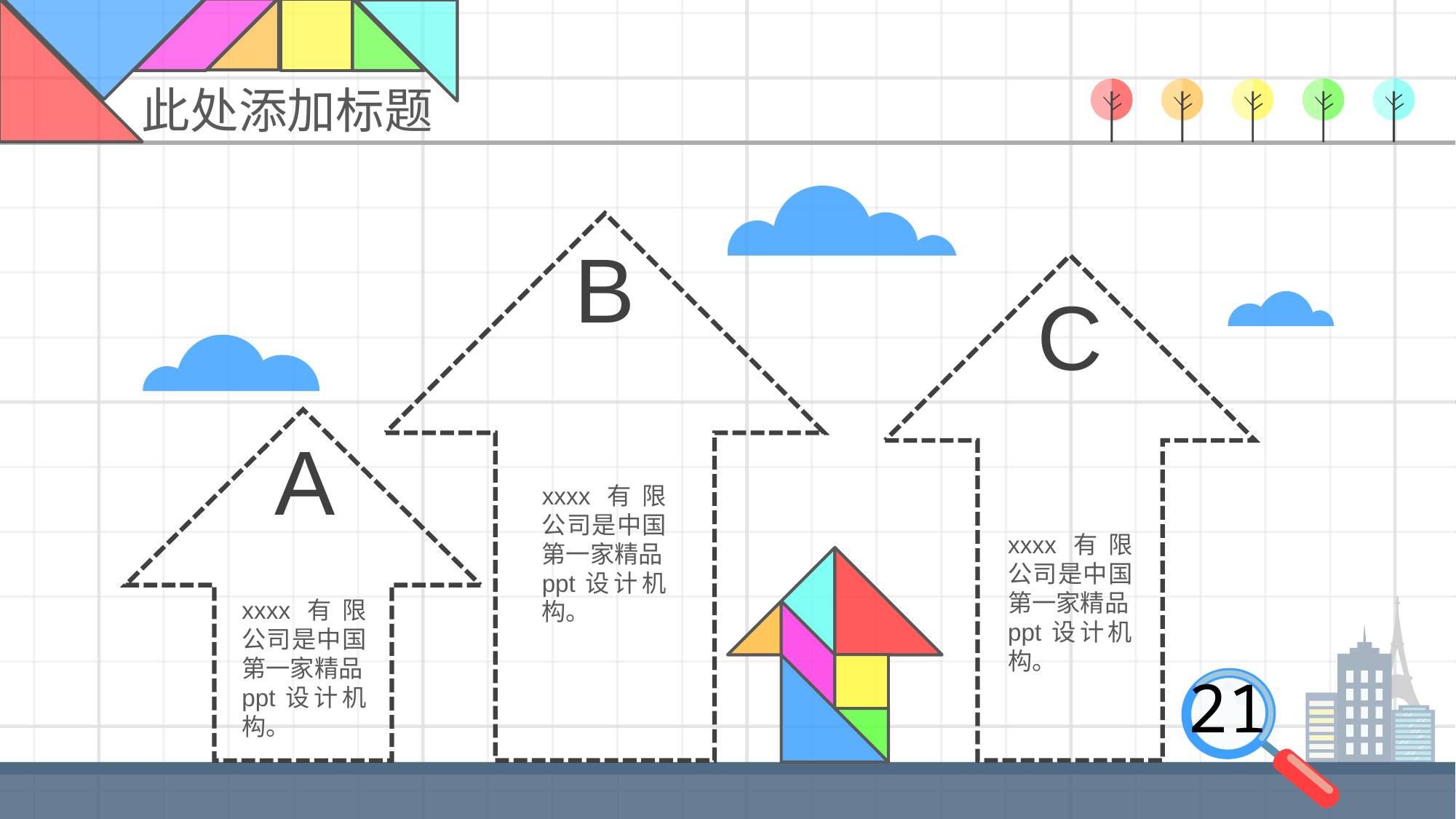

此处添加标题

B
xxxx有限公司是中国第一家精品ppt设计机构。

C
xxxx有限公司是中国第一家精品ppt设计机构。

A
xxxx有限公司是中国第一家精品ppt设计机构。

21